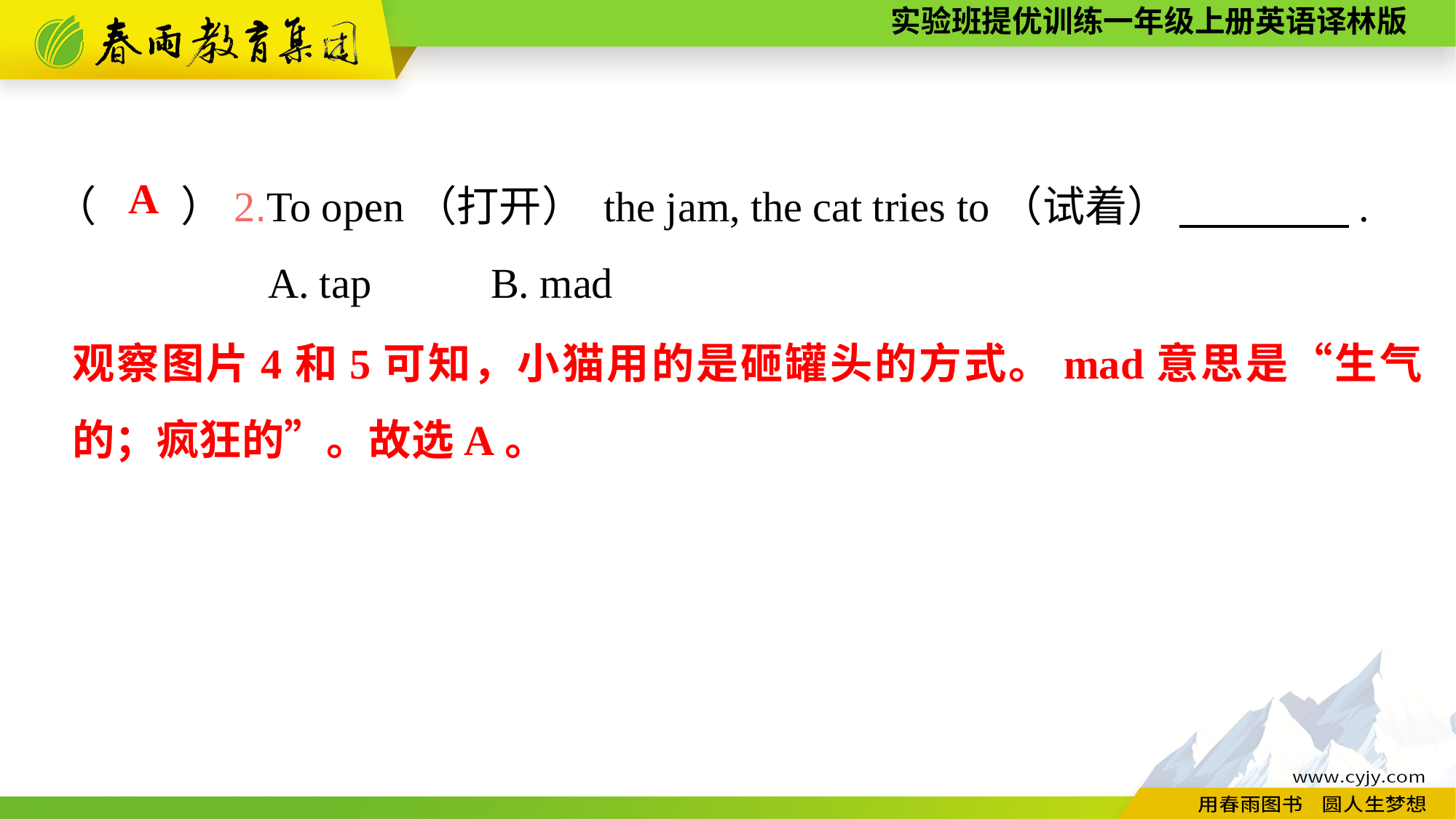

（　　）2.To open（打开） the jam, the cat tries to（试着） 　　　　.
A. tap		B. mad
A
观察图片4和5可知，小猫用的是砸罐头的方式。mad意思是“生气的；疯狂的”。故选A。